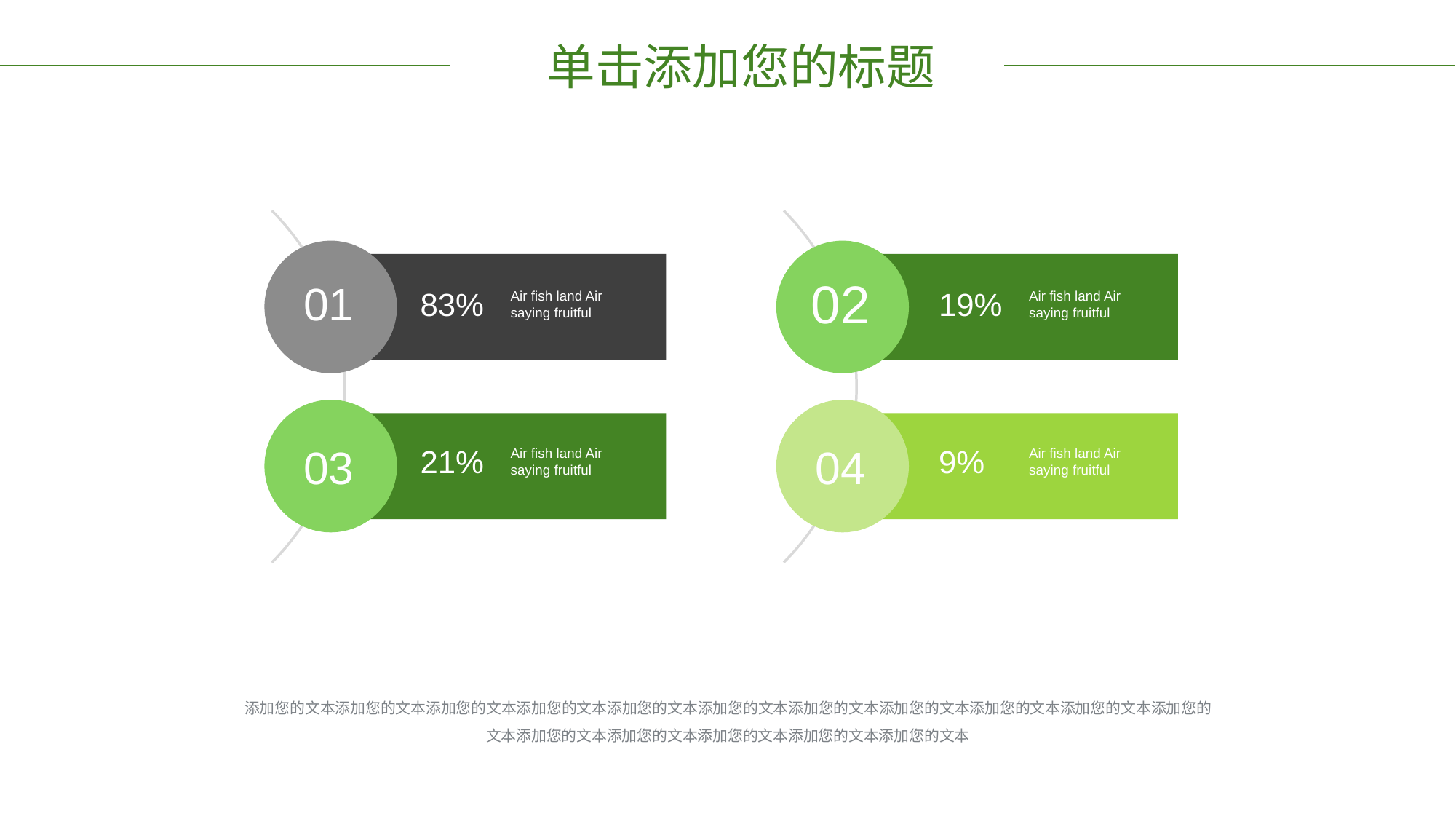

单击添加您的标题

02
01
83%
19%
Air fish land Air saying fruitful
Air fish land Air saying fruitful
03
04
21%
9%
Air fish land Air saying fruitful
Air fish land Air saying fruitful
添加您的文本添加您的文本添加您的文本添加您的文本添加您的文本添加您的文本添加您的文本添加您的文本添加您的文本添加您的文本添加您的文本添加您的文本添加您的文本添加您的文本添加您的文本添加您的文本